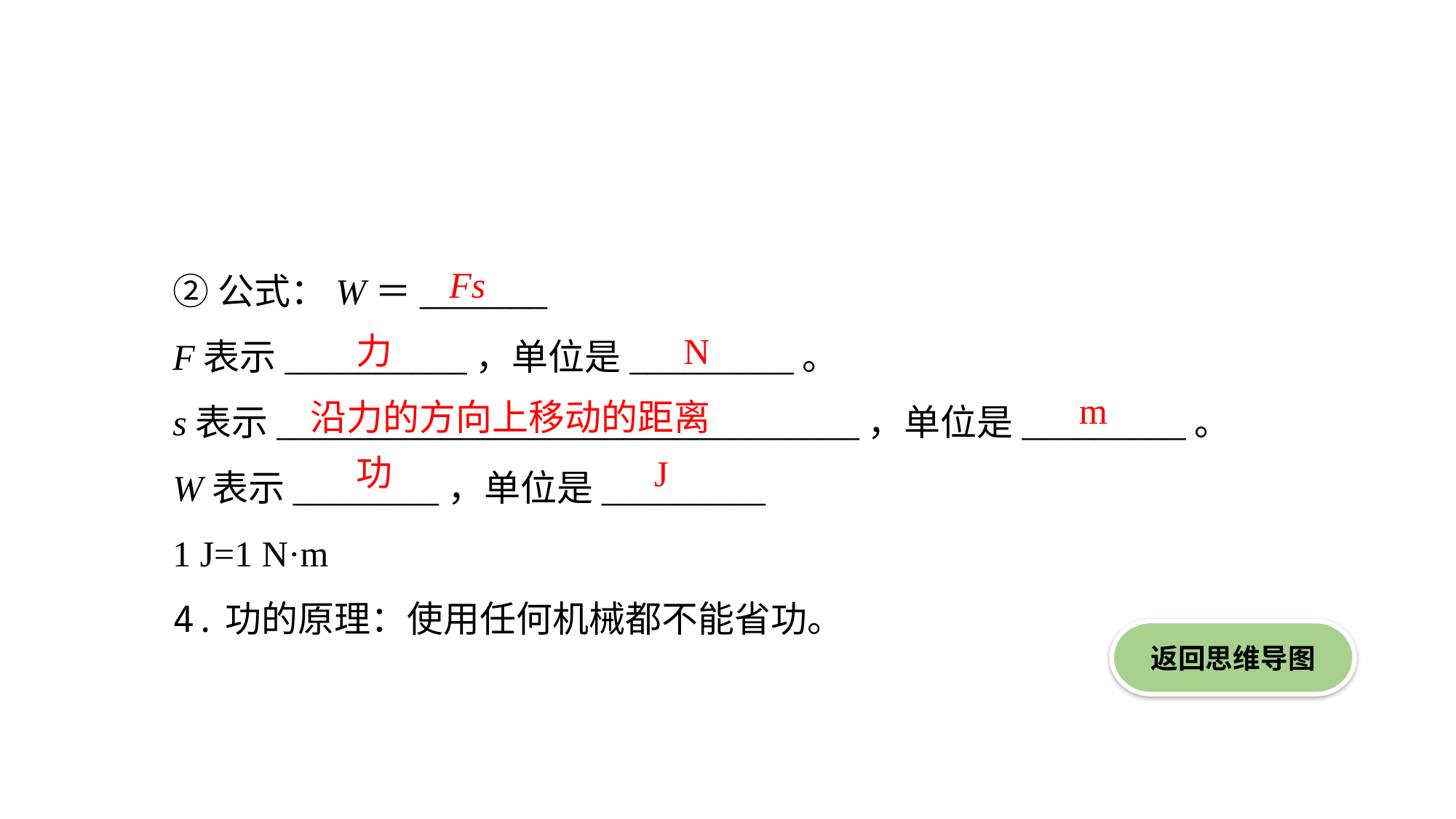

②公式：W＝_______
F表示__________，单位是_________。
s表示________________________________，单位是_________。
W表示________，单位是_________
1 J=1 N·m
4.功的原理：使用任何机械都不能省功。
Fs
力
N
m
沿力的方向上移动的距离
功
J
返回思维导图